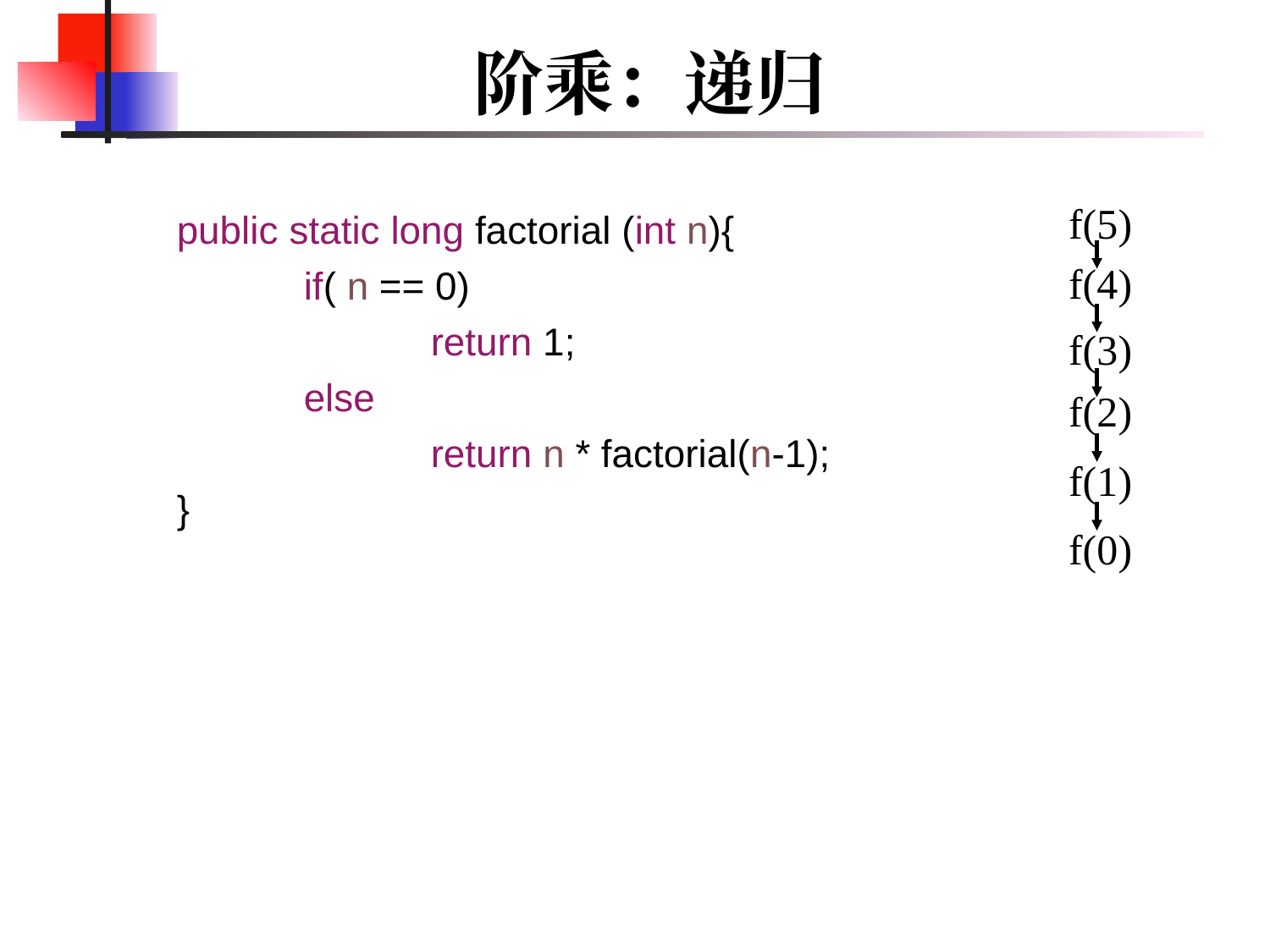

# 阶乘：递归
	public static long factorial (int n){
		if( n == 0)
			return 1;
		else
			return n * factorial(n-1);
	}
f(5)

f(4)

f(3)

f(2)

f(1)

f(0)